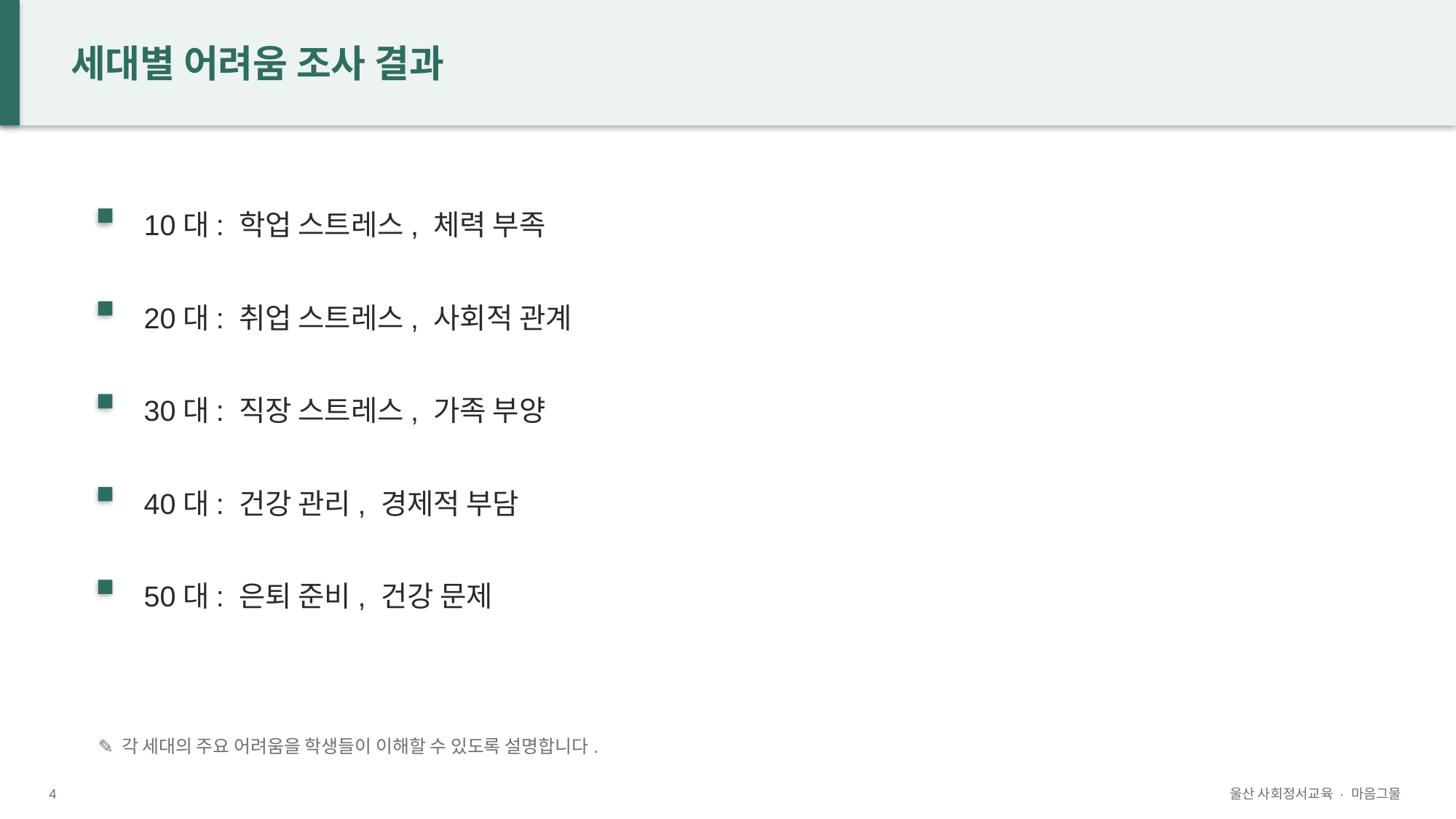

세대별 어려움 조사 결과
10대: 학업 스트레스, 체력 부족

20대: 취업 스트레스, 사회적 관계

30대: 직장 스트레스, 가족 부양

40대: 건강 관리, 경제적 부담

50대: 은퇴 준비, 건강 문제

✎ 각 세대의 주요 어려움을 학생들이 이해할 수 있도록 설명합니다.
4
울산 사회정서교육 · 마음그물